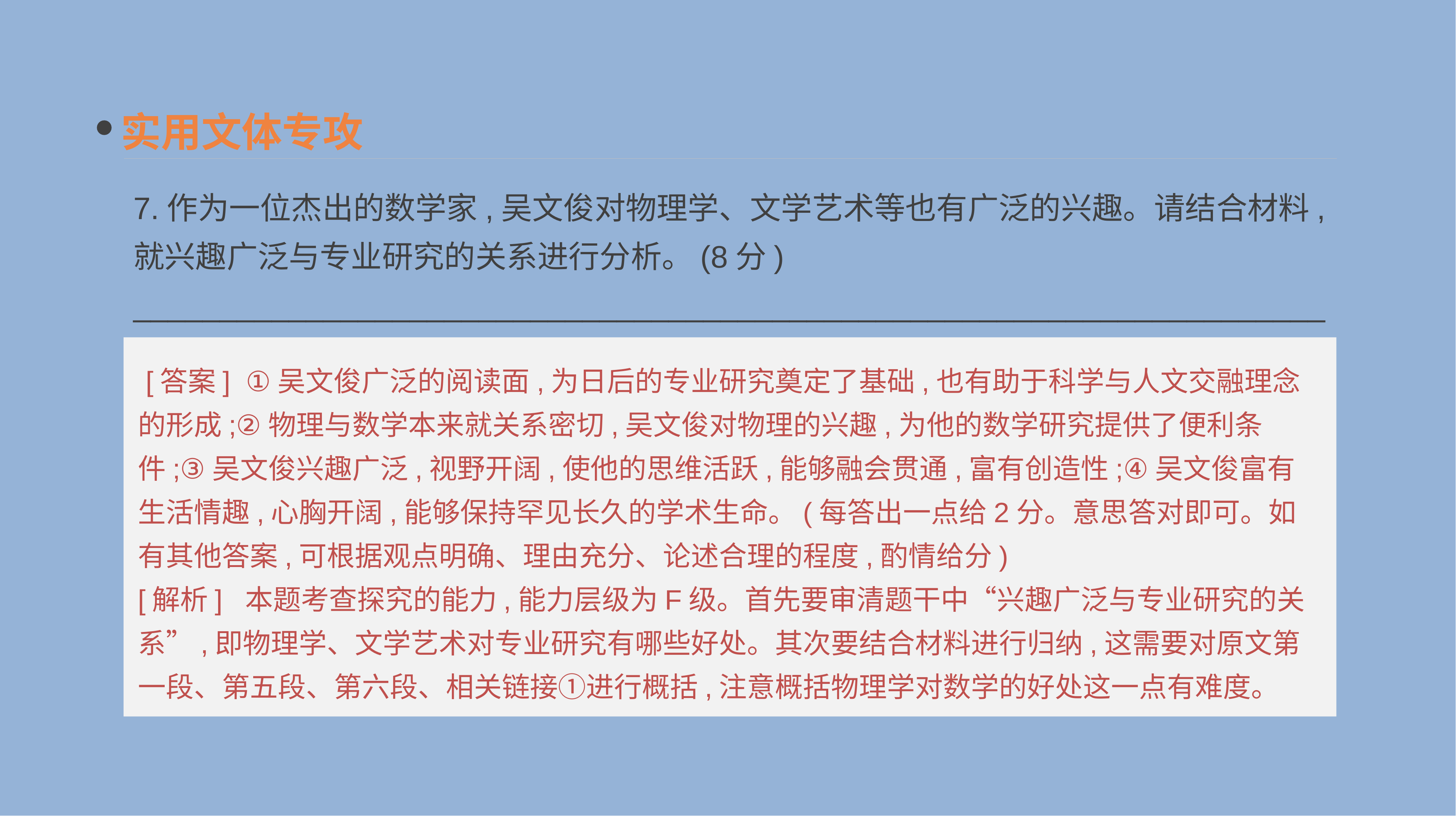

实用文体专攻

7.作为一位杰出的数学家,吴文俊对物理学、文学艺术等也有广泛的兴趣。请结合材料,就兴趣广泛与专业研究的关系进行分析。(8分)
__________________________________________________________________________________________________________________________________________________________________________

 [答案]  ①吴文俊广泛的阅读面,为日后的专业研究奠定了基础,也有助于科学与人文交融理念的形成;②物理与数学本来就关系密切,吴文俊对物理的兴趣,为他的数学研究提供了便利条件;③吴文俊兴趣广泛,视野开阔,使他的思维活跃,能够融会贯通,富有创造性;④吴文俊富有生活情趣,心胸开阔,能够保持罕见长久的学术生命。(每答出一点给2分。意思答对即可。如有其他答案,可根据观点明确、理由充分、论述合理的程度,酌情给分)
[解析]  本题考查探究的能力,能力层级为F级。首先要审清题干中“兴趣广泛与专业研究的关系”,即物理学、文学艺术对专业研究有哪些好处。其次要结合材料进行归纳,这需要对原文第一段、第五段、第六段、相关链接①进行概括,注意概括物理学对数学的好处这一点有难度。